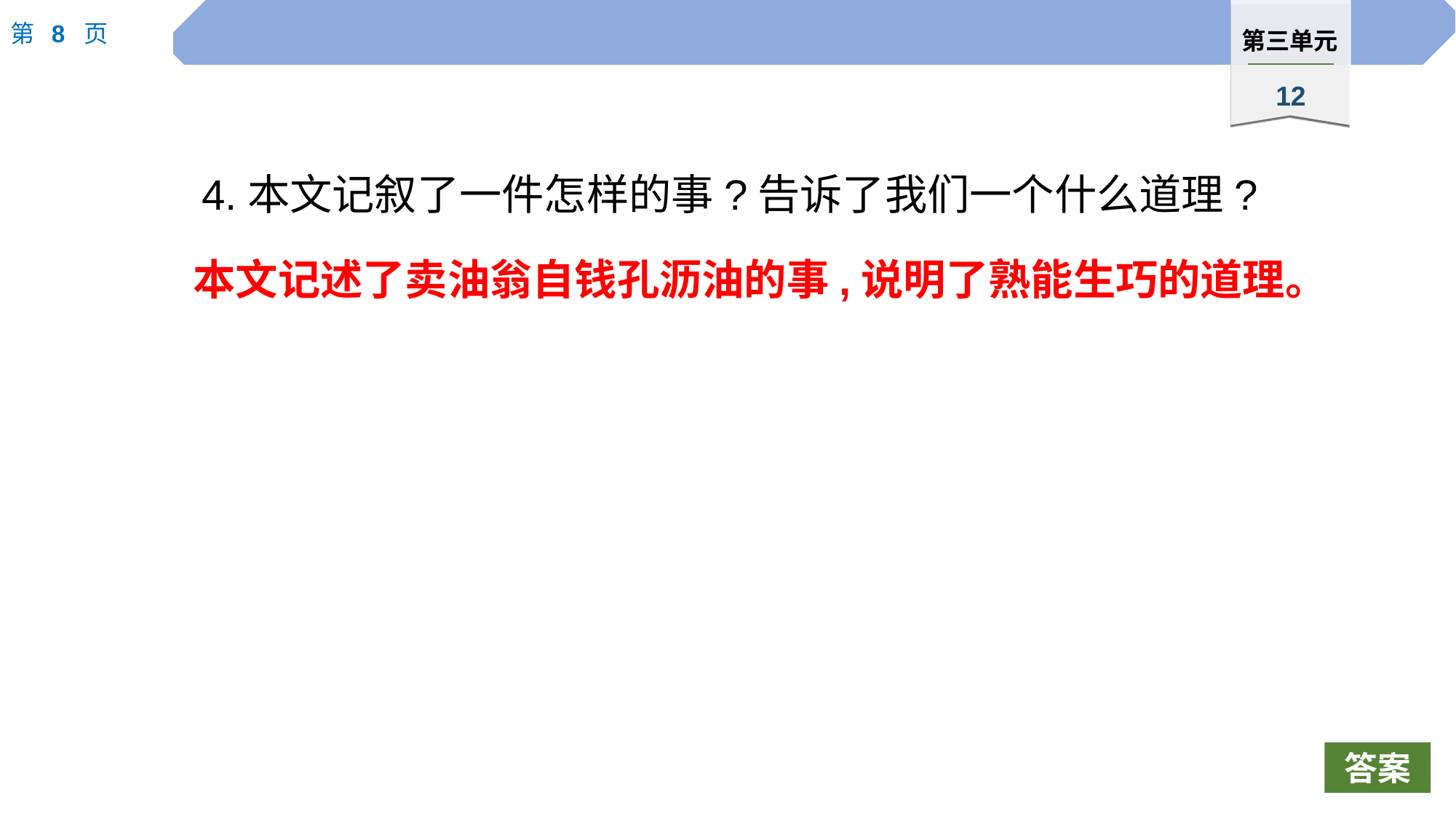

4.本文记叙了一件怎样的事?告诉了我们一个什么道理?
本文记述了卖油翁自钱孔沥油的事,说明了熟能生巧的道理。
答案